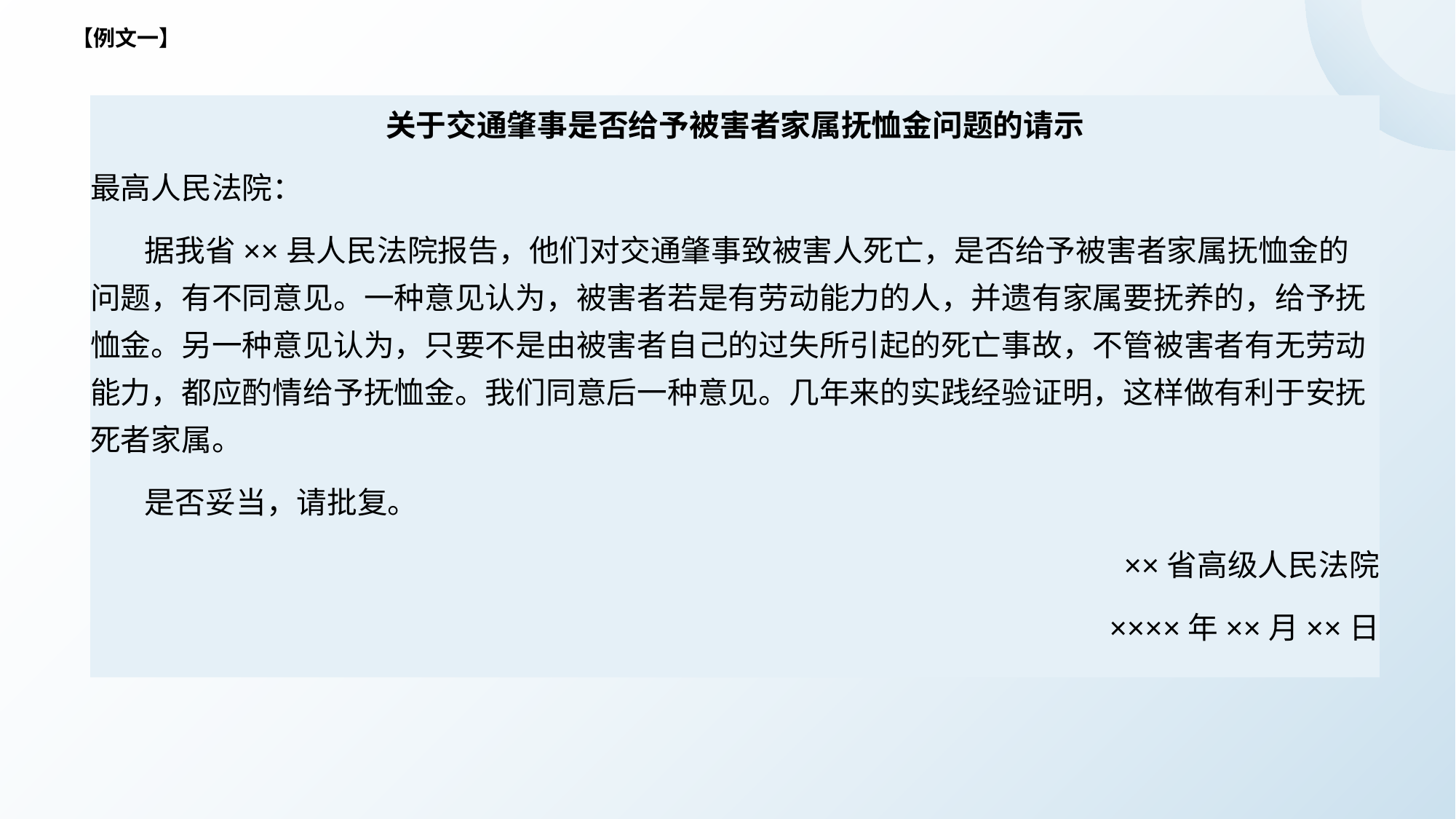

【例文一】
关于交通肇事是否给予被害者家属抚恤金问题的请示
最高人民法院：
       据我省××县人民法院报告，他们对交通肇事致被害人死亡，是否给予被害者家属抚恤金的问题，有不同意见。一种意见认为，被害者若是有劳动能力的人，并遗有家属要抚养的，给予抚恤金。另一种意见认为，只要不是由被害者自己的过失所引起的死亡事故，不管被害者有无劳动能力，都应酌情给予抚恤金。我们同意后一种意见。几年来的实践经验证明，这样做有利于安抚死者家属。
       是否妥当，请批复。
××省高级人民法院
××××年××月××日